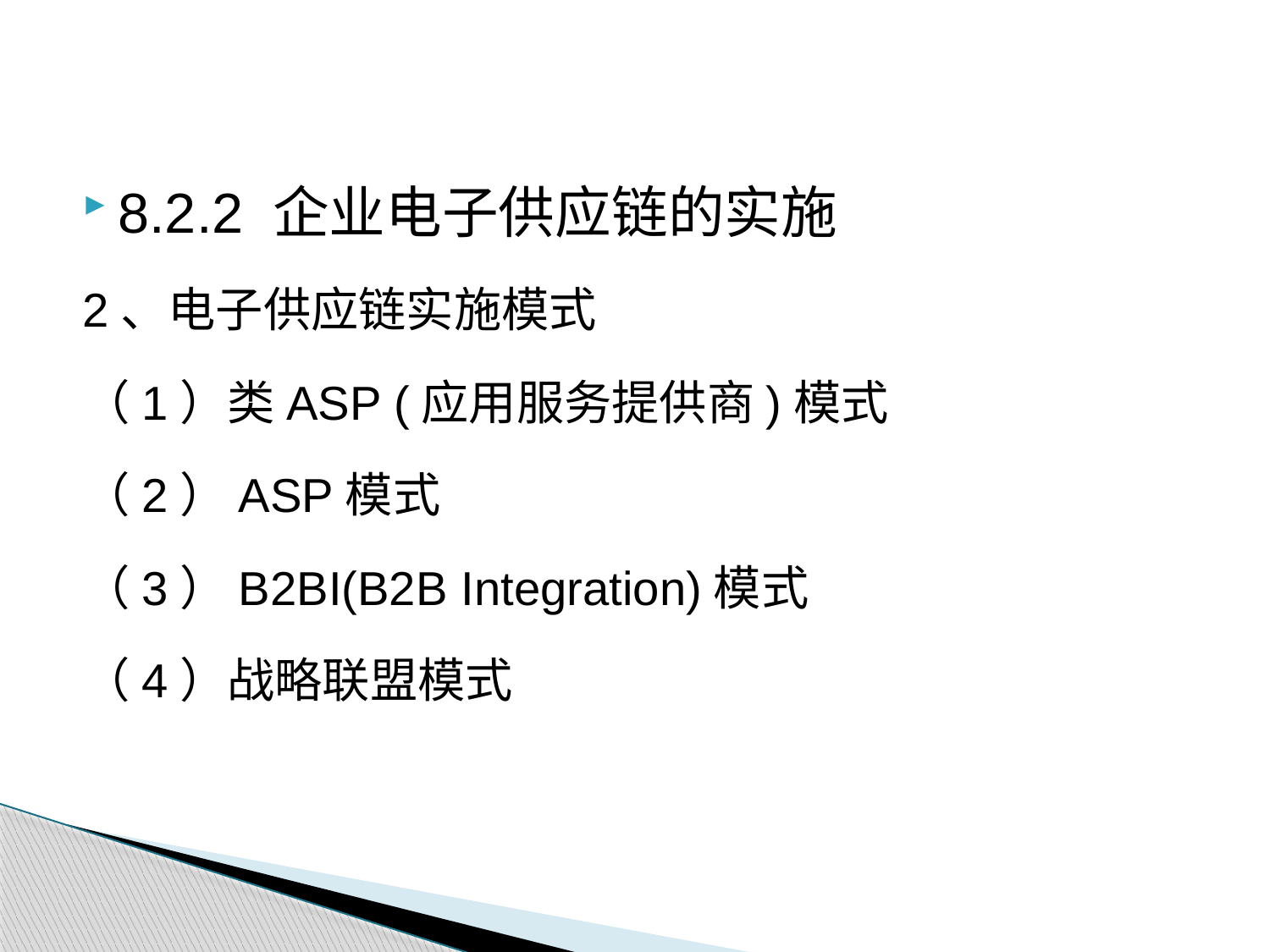

8.2.2 企业电子供应链的实施
2、电子供应链实施模式
（1）类ASP (应用服务提供商)模式
（2）ASP模式
（3）B2BI(B2B Integration)模式
（4）战略联盟模式